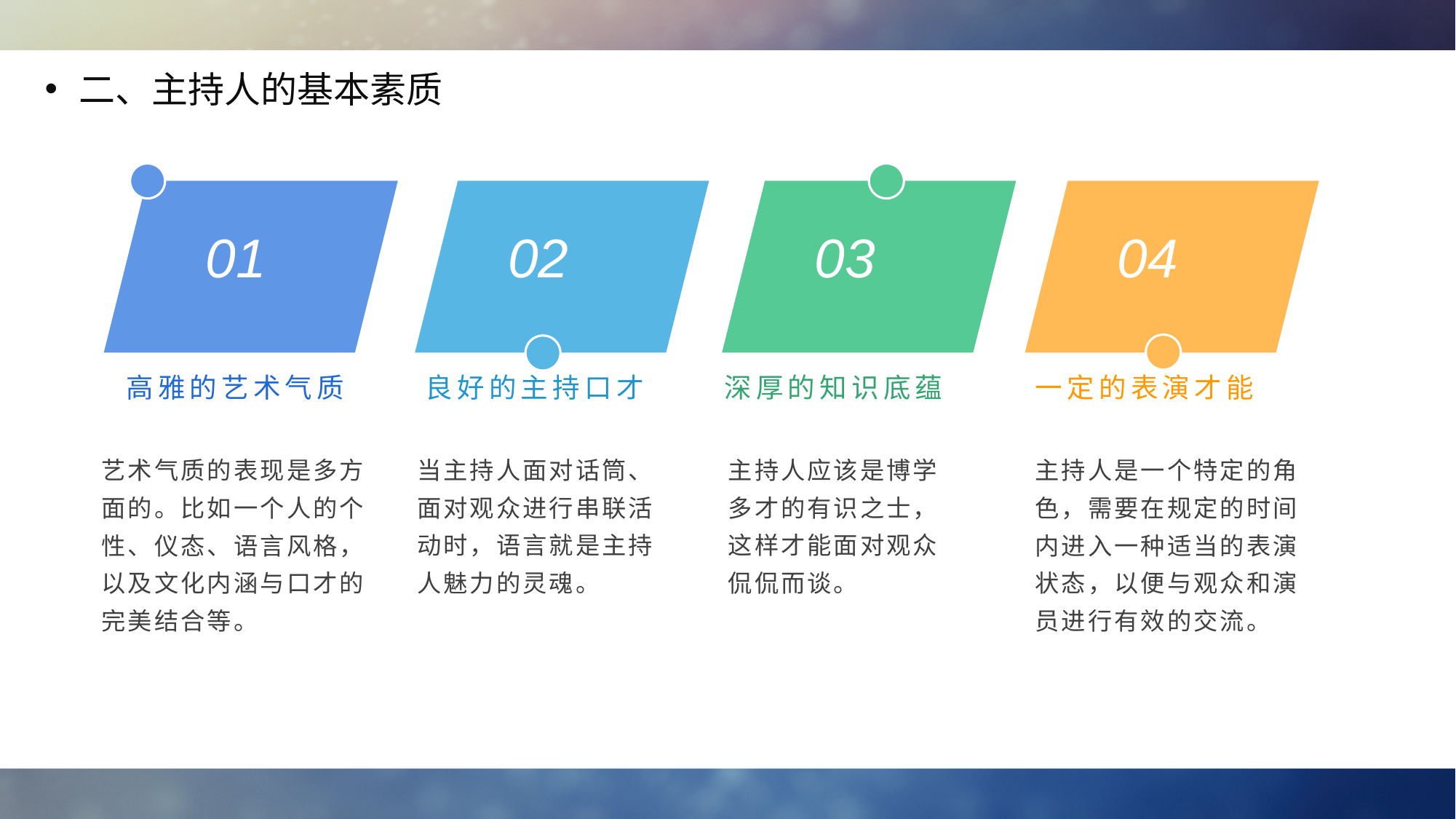

二、主持人的基本素质

01
02
03
04

高雅的艺术气质
良好的主持口才
深厚的知识底蕴
一定的表演才能
当主持人面对话筒、面对观众进行串联活动时，语言就是主持人魅力的灵魂。
艺术气质的表现是多方面的。比如一个人的个性、仪态、语言风格，以及文化内涵与口才的完美结合等。
主持人应该是博学多才的有识之士，这样才能面对观众侃侃而谈。
主持人是一个特定的角色，需要在规定的时间内进入一种适当的表演状态，以便与观众和演员进行有效的交流。